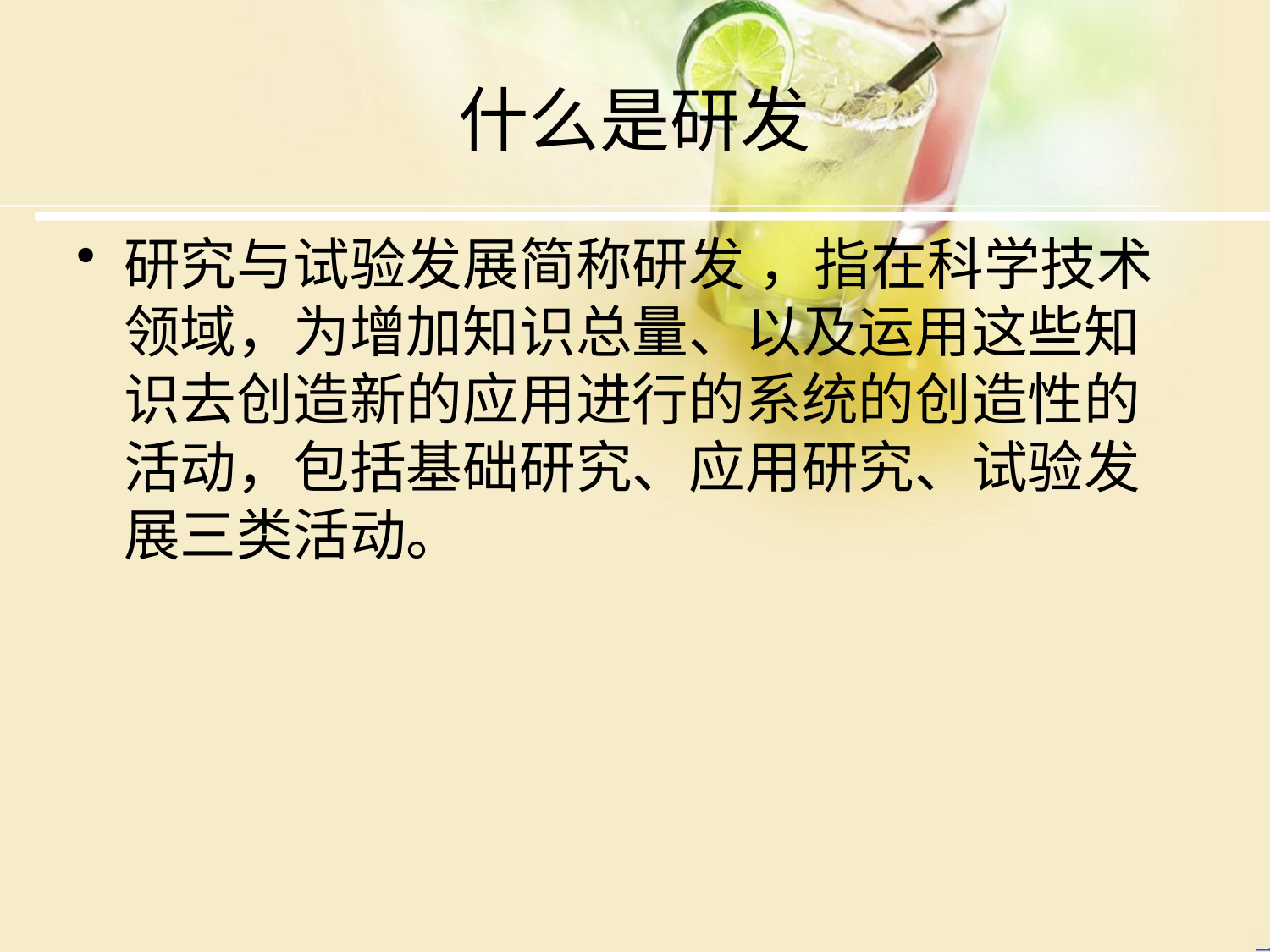

# 什么是研发
研究与试验发展简称研发 ，指在科学技术领域，为增加知识总量、以及运用这些知识去创造新的应用进行的系统的创造性的活动，包括基础研究、应用研究、试验发展三类活动。